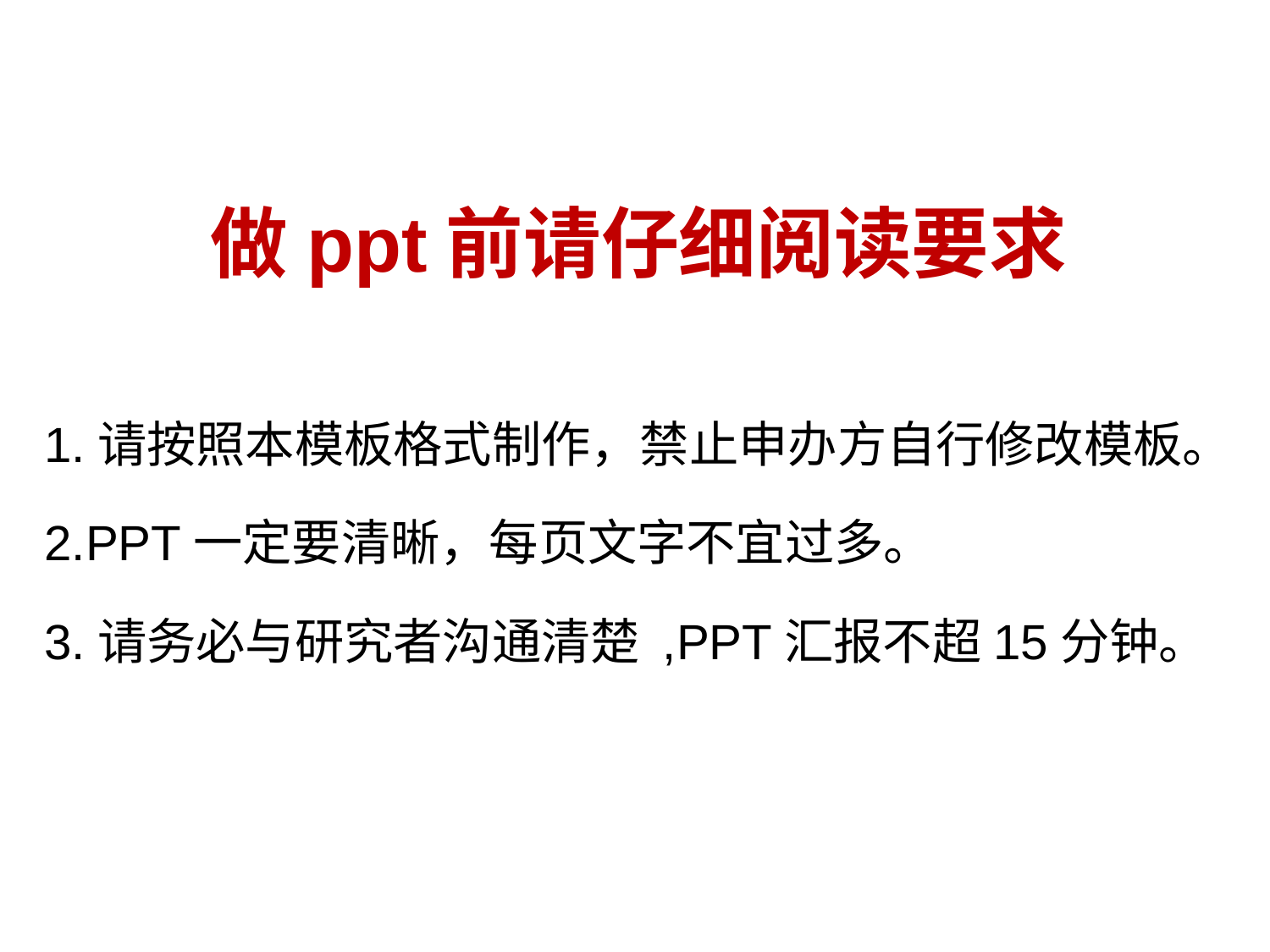

# 做ppt前请仔细阅读要求
1.请按照本模板格式制作，禁止申办方自行修改模板。
2.PPT一定要清晰，每页文字不宜过多。
3.请务必与研究者沟通清楚 ,PPT汇报不超15分钟。